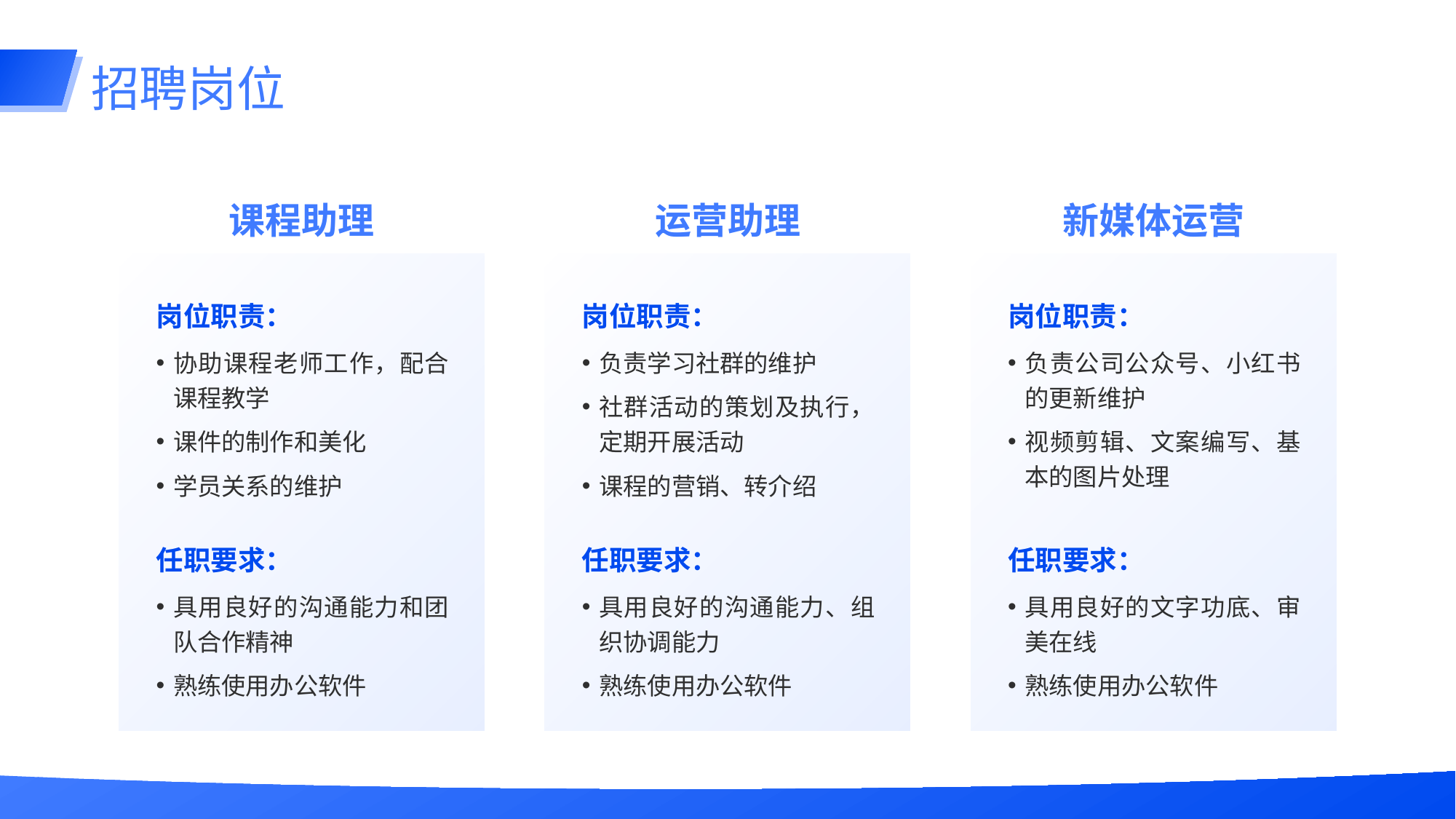

# 招聘岗位
课程助理

岗位职责：
协助课程老师工作，配合课程教学
课件的制作和美化
学员关系的维护
任职要求：
具用良好的沟通能力和团队合作精神
熟练使用办公软件
运营助理

岗位职责：
负责学习社群的维护
社群活动的策划及执行，定期开展活动
课程的营销、转介绍
任职要求：
具用良好的沟通能力、组织协调能力
熟练使用办公软件
新媒体运营

岗位职责：
负责公司公众号、小红书的更新维护
视频剪辑、文案编写、基本的图片处理
任职要求：
具用良好的文字功底、审美在线
熟练使用办公软件